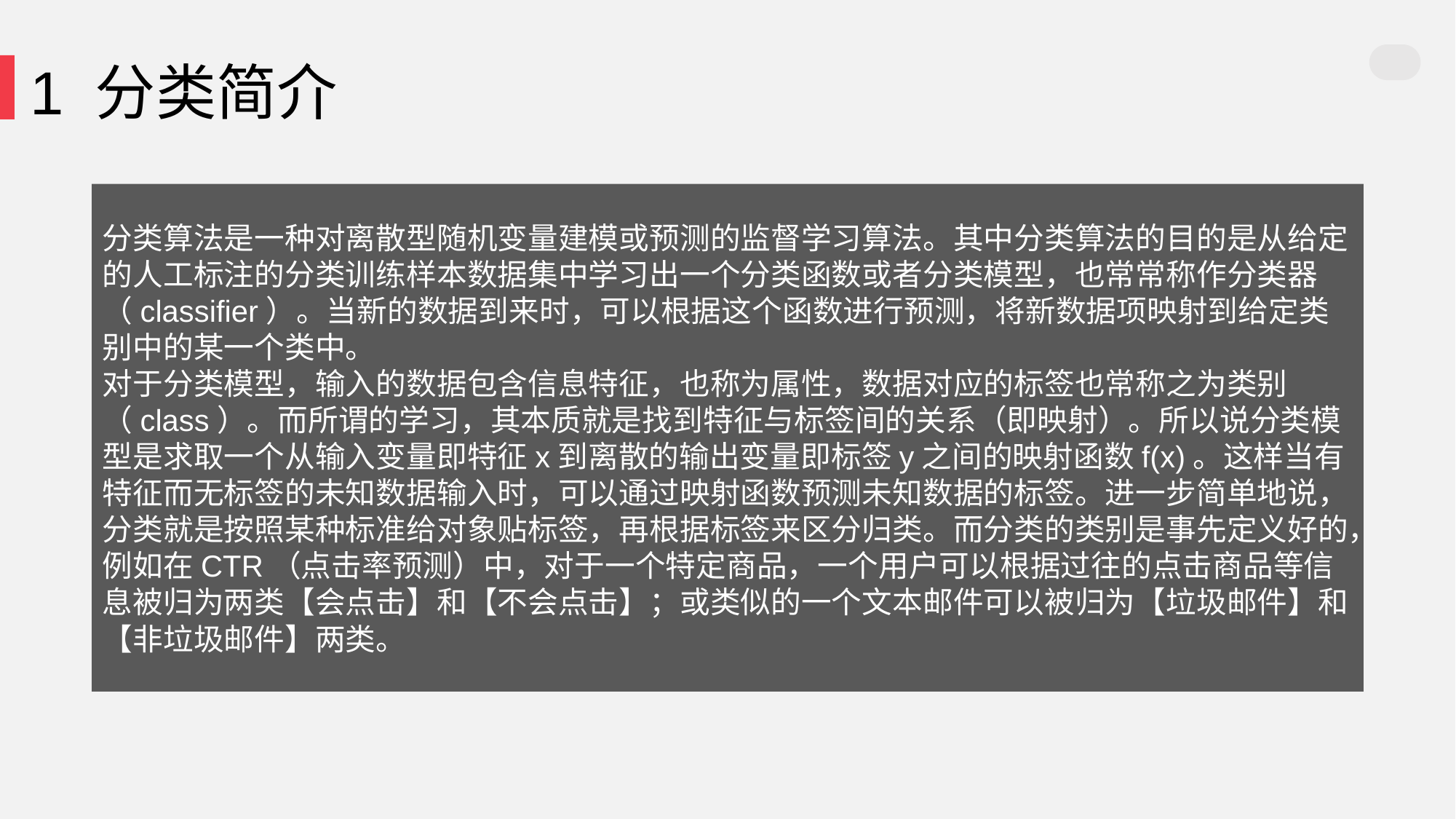

1 分类简介
分类算法是一种对离散型随机变量建模或预测的监督学习算法。其中分类算法的目的是从给定的人工标注的分类训练样本数据集中学习出一个分类函数或者分类模型，也常常称作分类器（classifier）。当新的数据到来时，可以根据这个函数进行预测，将新数据项映射到给定类别中的某一个类中。
对于分类模型，输入的数据包含信息特征，也称为属性，数据对应的标签也常称之为类别（class）。而所谓的学习，其本质就是找到特征与标签间的关系（即映射）。所以说分类模型是求取一个从输入变量即特征x到离散的输出变量即标签y之间的映射函数f(x)。这样当有特征而无标签的未知数据输入时，可以通过映射函数预测未知数据的标签。进一步简单地说，分类就是按照某种标准给对象贴标签，再根据标签来区分归类。而分类的类别是事先定义好的，例如在CTR（点击率预测）中，对于一个特定商品，一个用户可以根据过往的点击商品等信息被归为两类【会点击】和【不会点击】；或类似的一个文本邮件可以被归为【垃圾邮件】和【非垃圾邮件】两类。